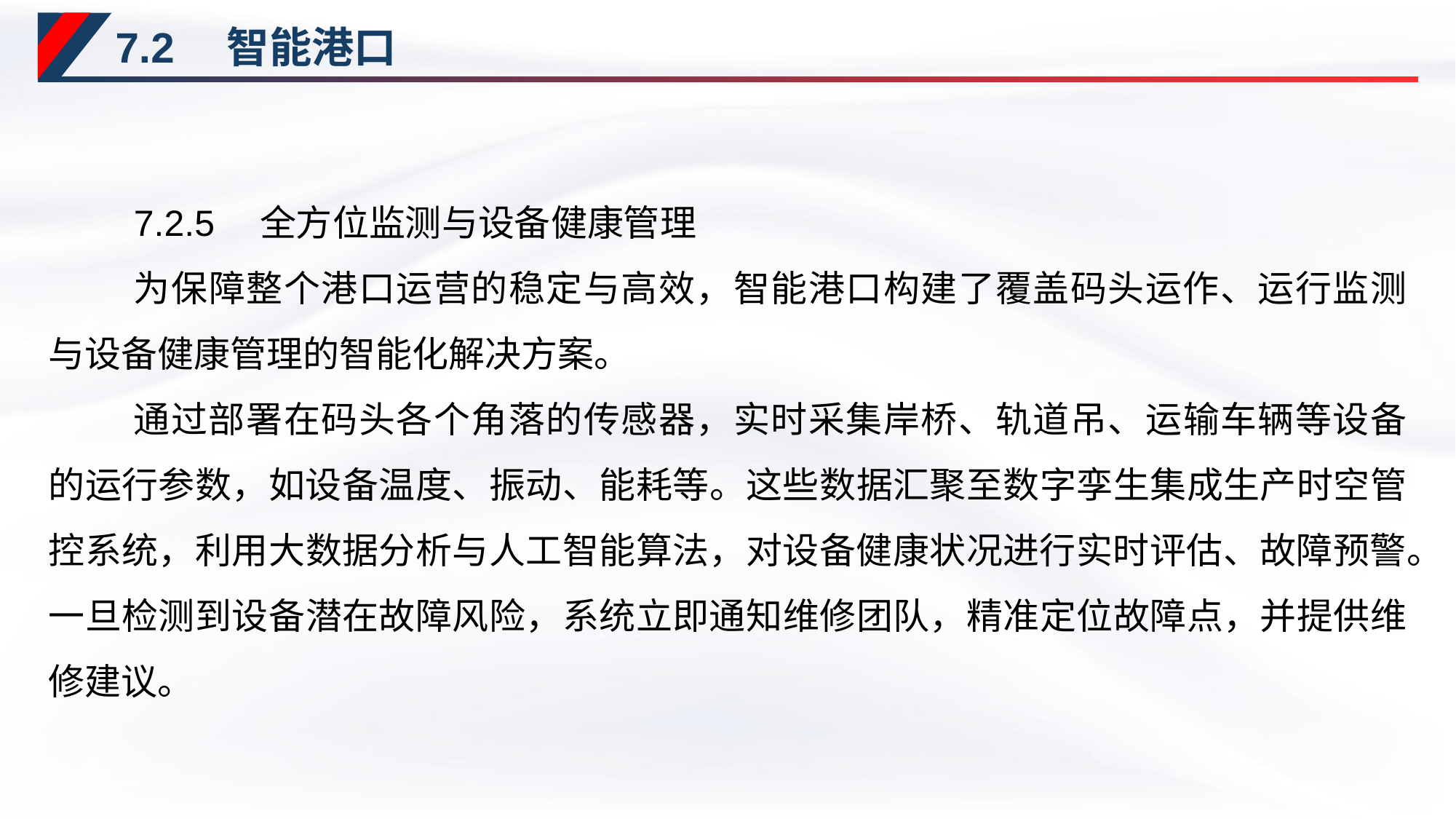

# 7.2　智能港口
7.2.5　全方位监测与设备健康管理
为保障整个港口运营的稳定与高效，智能港口构建了覆盖码头运作、运行监测与设备健康管理的智能化解决方案。
通过部署在码头各个角落的传感器，实时采集岸桥、轨道吊、运输车辆等设备的运行参数，如设备温度、振动、能耗等。这些数据汇聚至数字孪生集成生产时空管控系统，利用大数据分析与人工智能算法，对设备健康状况进行实时评估、故障预警。一旦检测到设备潜在故障风险，系统立即通知维修团队，精准定位故障点，并提供维修建议。